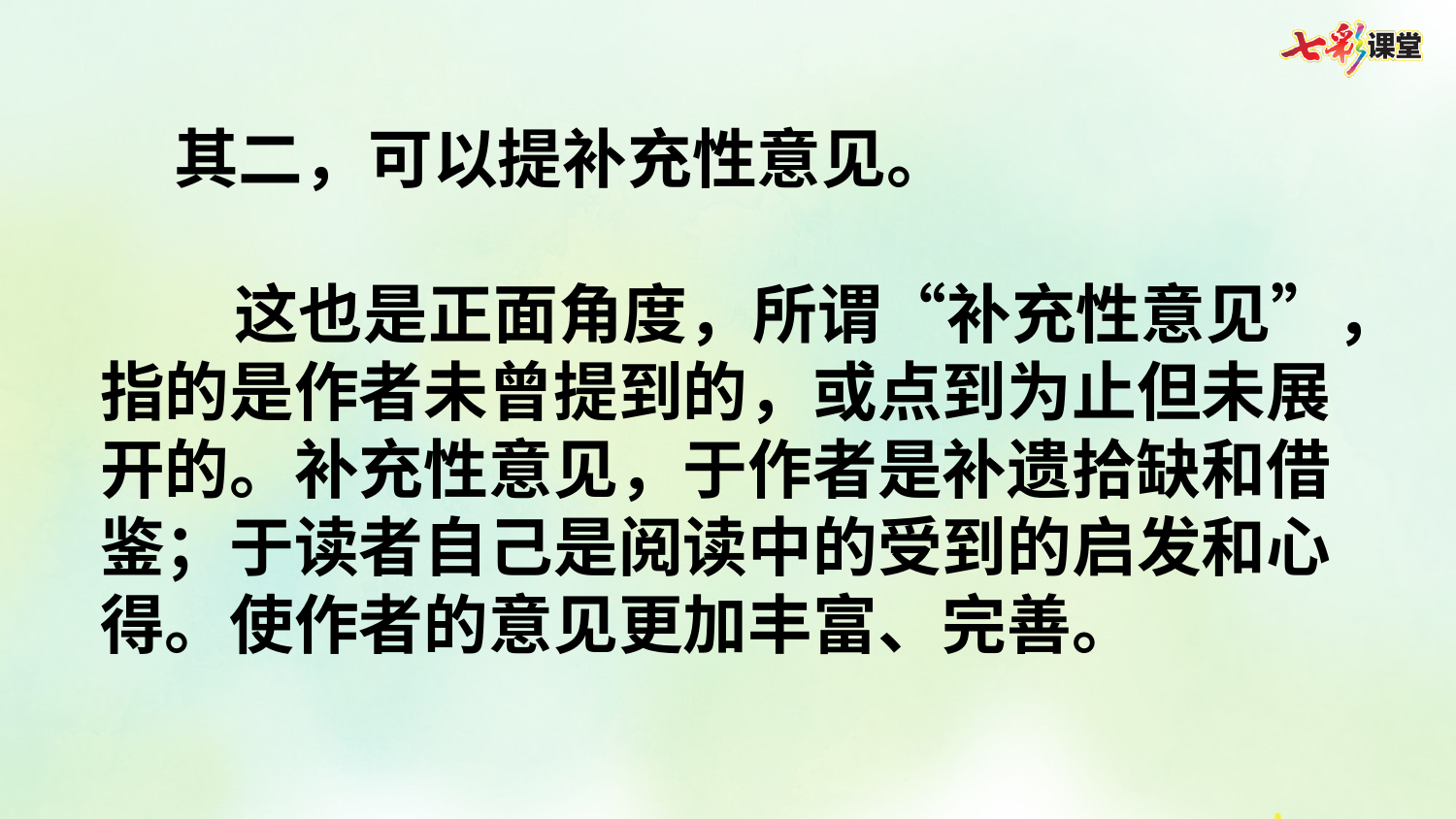

其二，可以提补充性意见。

        这也是正面角度，所谓“补充性意见”，指的是作者未曾提到的，或点到为止但未展开的。补充性意见，于作者是补遗拾缺和借鉴；于读者自己是阅读中的受到的启发和心得。使作者的意见更加丰富、完善。